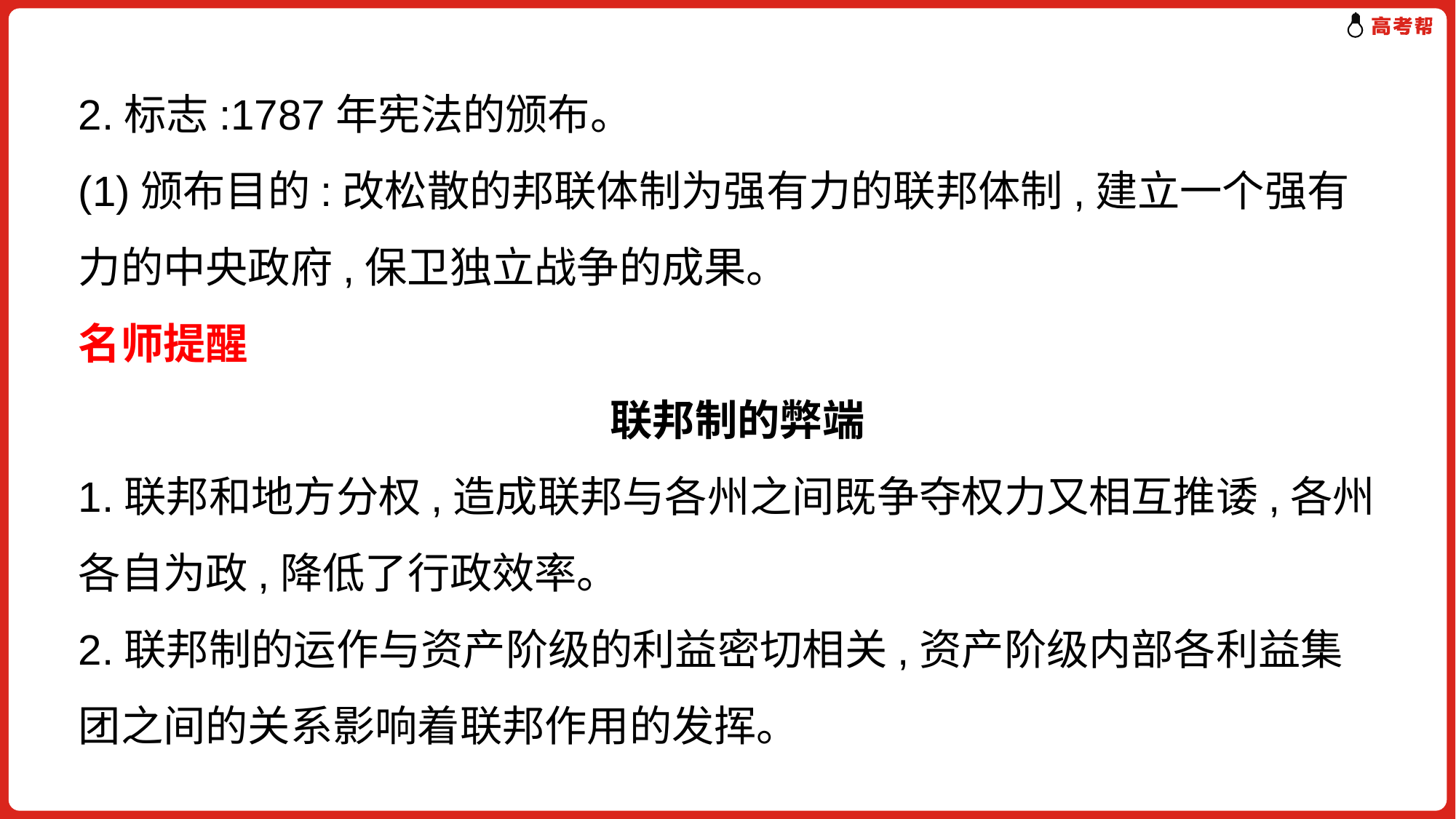

2.标志:1787年宪法的颁布。
(1)颁布目的:改松散的邦联体制为强有力的联邦体制,建立一个强有力的中央政府,保卫独立战争的成果。
名师提醒
 联邦制的弊端
1.联邦和地方分权,造成联邦与各州之间既争夺权力又相互推诿,各州各自为政,降低了行政效率。
2.联邦制的运作与资产阶级的利益密切相关,资产阶级内部各利益集团之间的关系影响着联邦作用的发挥。